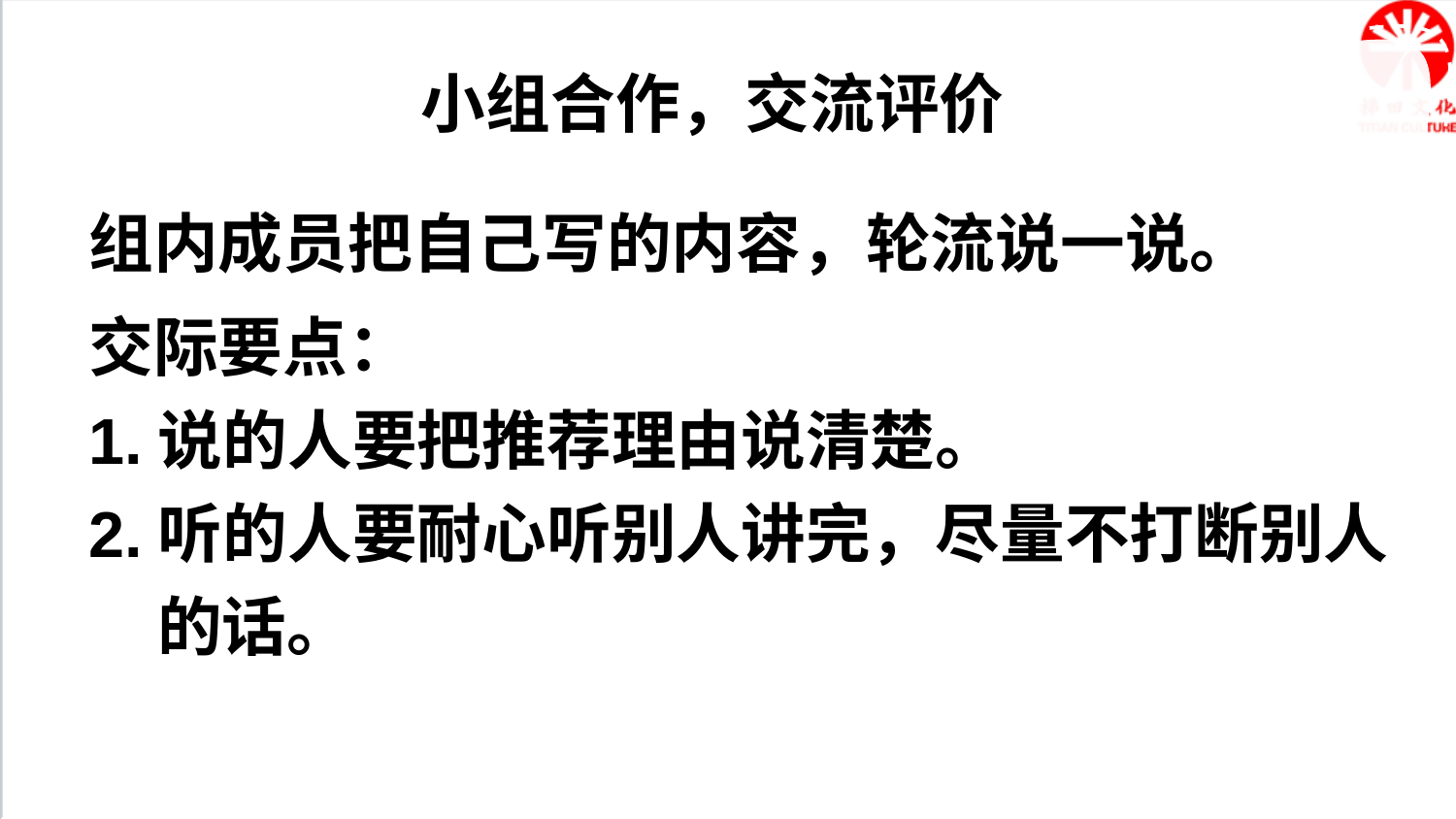

小组合作，交流评价
组内成员把自己写的内容，轮流说一说。
交际要点：
1.说的人要把推荐理由说清楚。
2.听的人要耐心听别人讲完，尽量不打断别人的话。